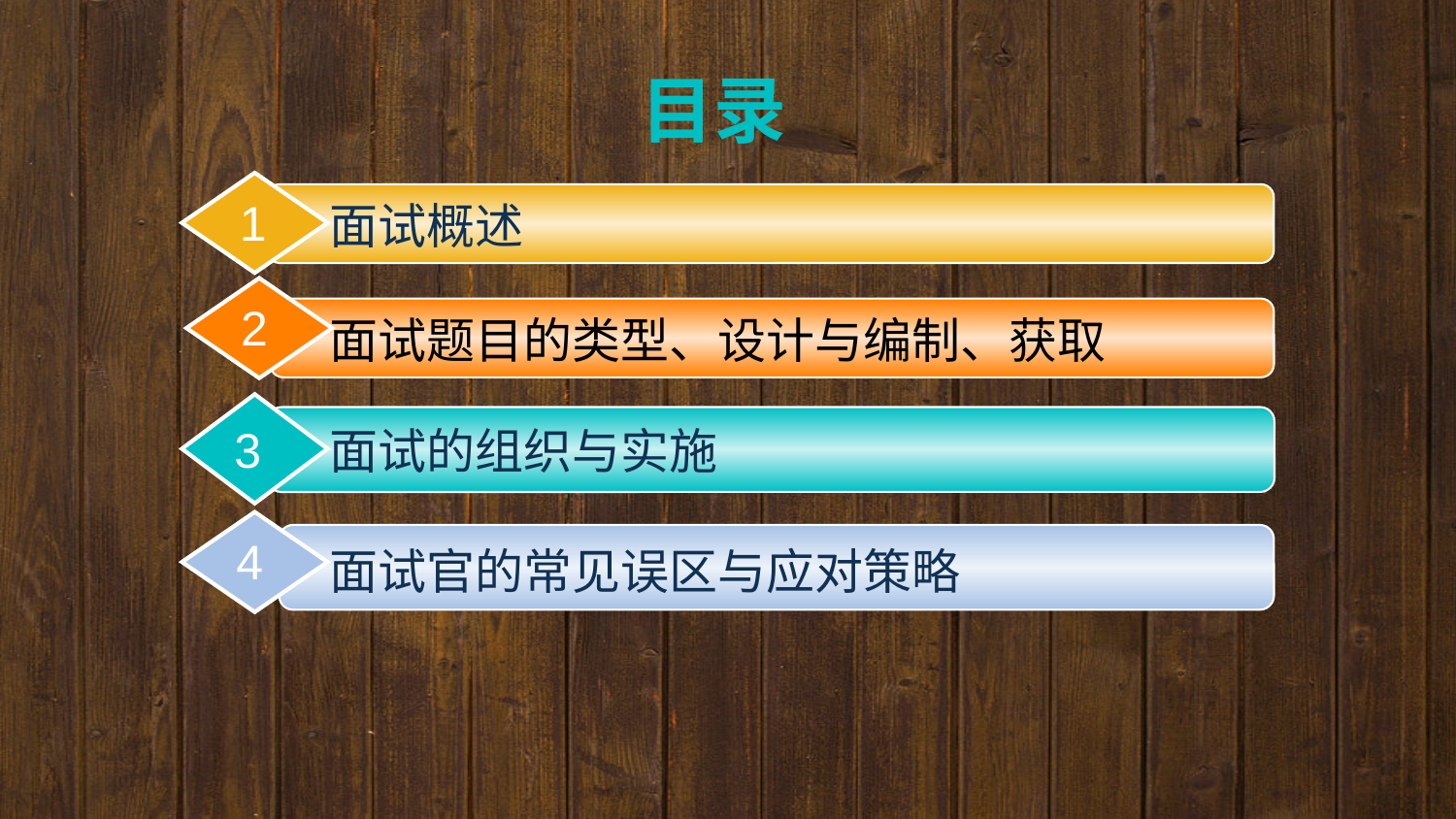

目录

1
面试概述

2
2

面试题目的类型、设计与编制、获取

3
面试的组织与实施

4

面试官的常见误区与应对策略